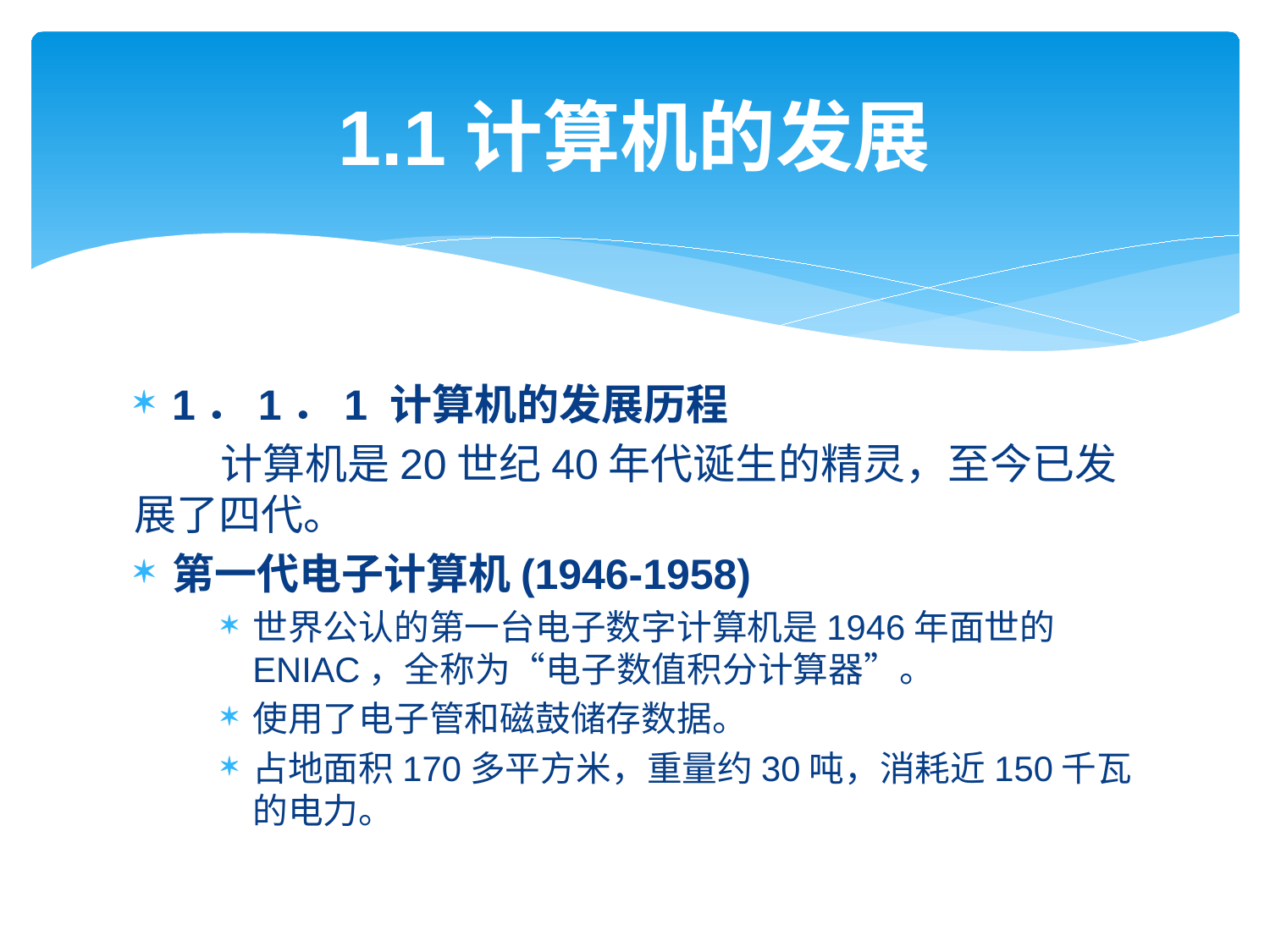

# 1.1计算机的发展
1．1．1 计算机的发展历程
        计算机是20世纪40年代诞生的精灵，至今已发展了四代。
第一代电子计算机(1946-1958)
世界公认的第一台电子数字计算机是1946年面世的ENIAC，全称为“电子数值积分计算器”。
使用了电子管和磁鼓储存数据。
占地面积170多平方米，重量约30吨，消耗近150千瓦的电力。